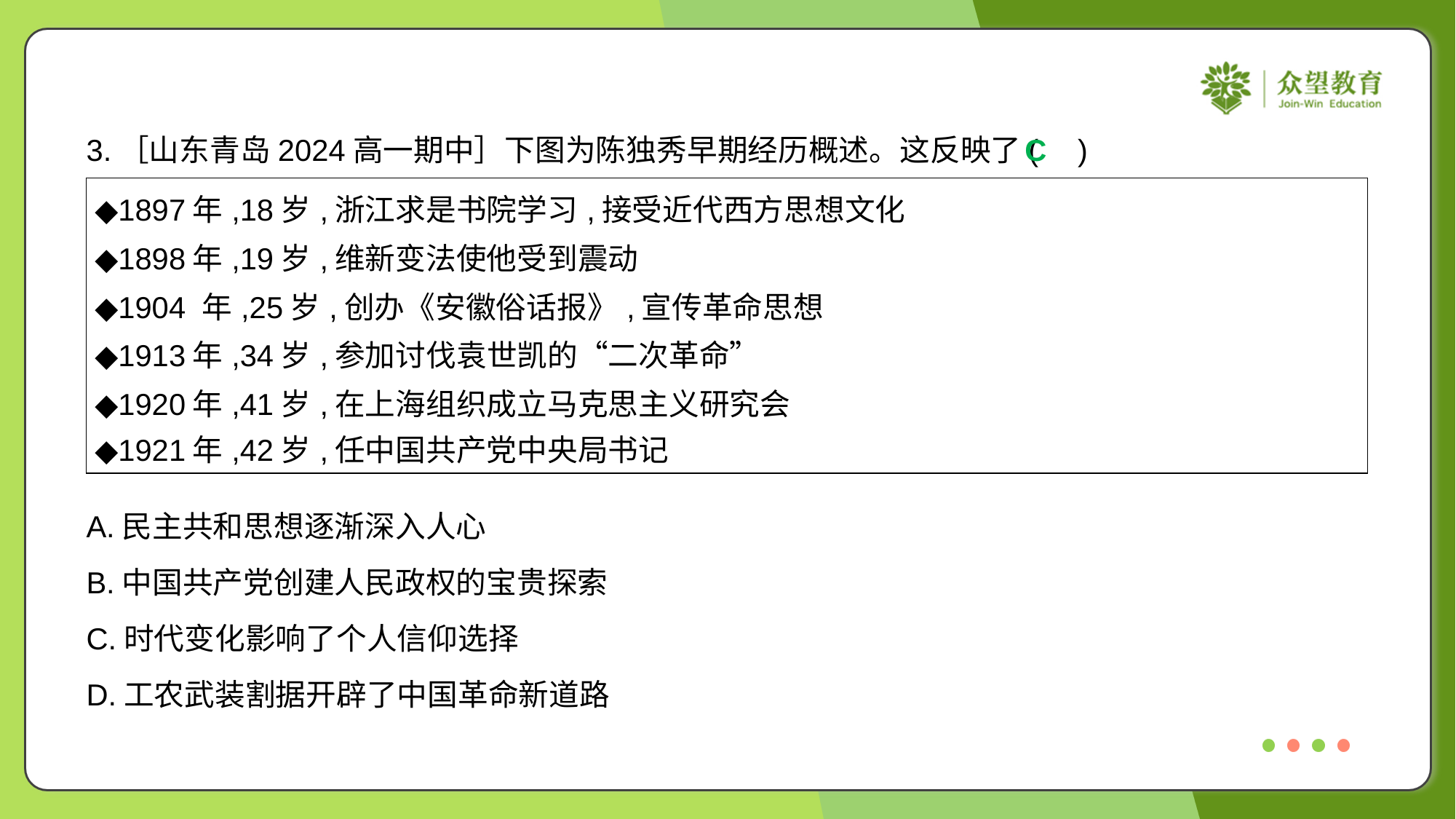

3.［山东青岛2024高一期中］下图为陈独秀早期经历概述。这反映了(     )
C
| ◆1897年,18岁,浙江求是书院学习,接受近代西方思想文化 ◆1898年,19岁,维新变法使他受到震动 ◆1904 年,25岁,创办《安徽俗话报》,宣传革命思想 ◆1913年,34岁,参加讨伐袁世凯的“二次革命” ◆1920年,41岁,在上海组织成立马克思主义研究会 ◆1921年,42岁,任中国共产党中央局书记 |
| --- |
A.民主共和思想逐渐深入人心
B.中国共产党创建人民政权的宝贵探索
C.时代变化影响了个人信仰选择
D.工农武装割据开辟了中国革命新道路